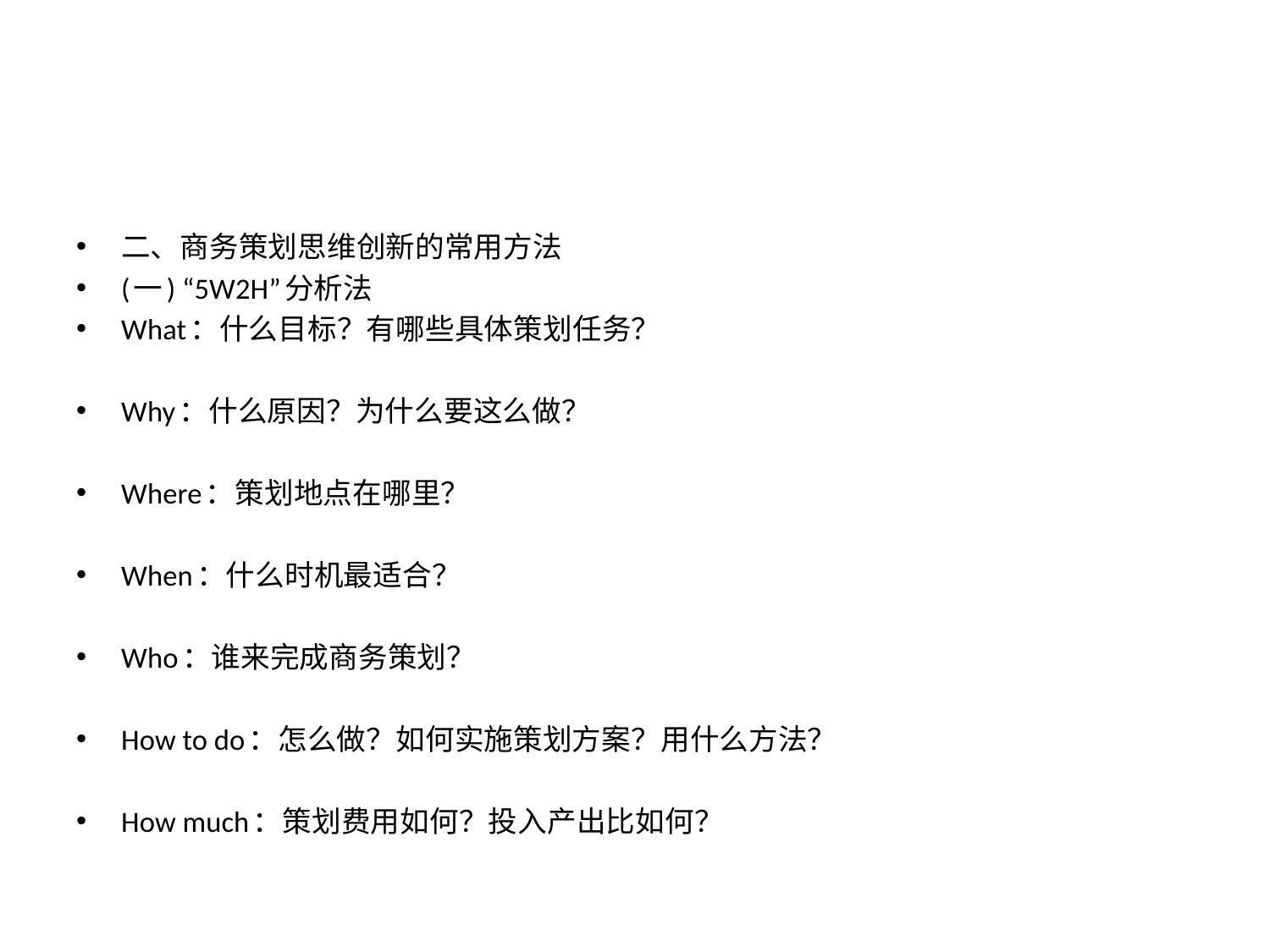

#
二、商务策划思维创新的常用方法
(一) “5W2H”分析法
What：什么目标？有哪些具体策划任务？

Why：什么原因？为什么要这么做？

Where：策划地点在哪里？

When：什么时机最适合？

Who：谁来完成商务策划？

How to do：怎么做？如何实施策划方案？用什么方法？

How much：策划费用如何？投入产出比如何？